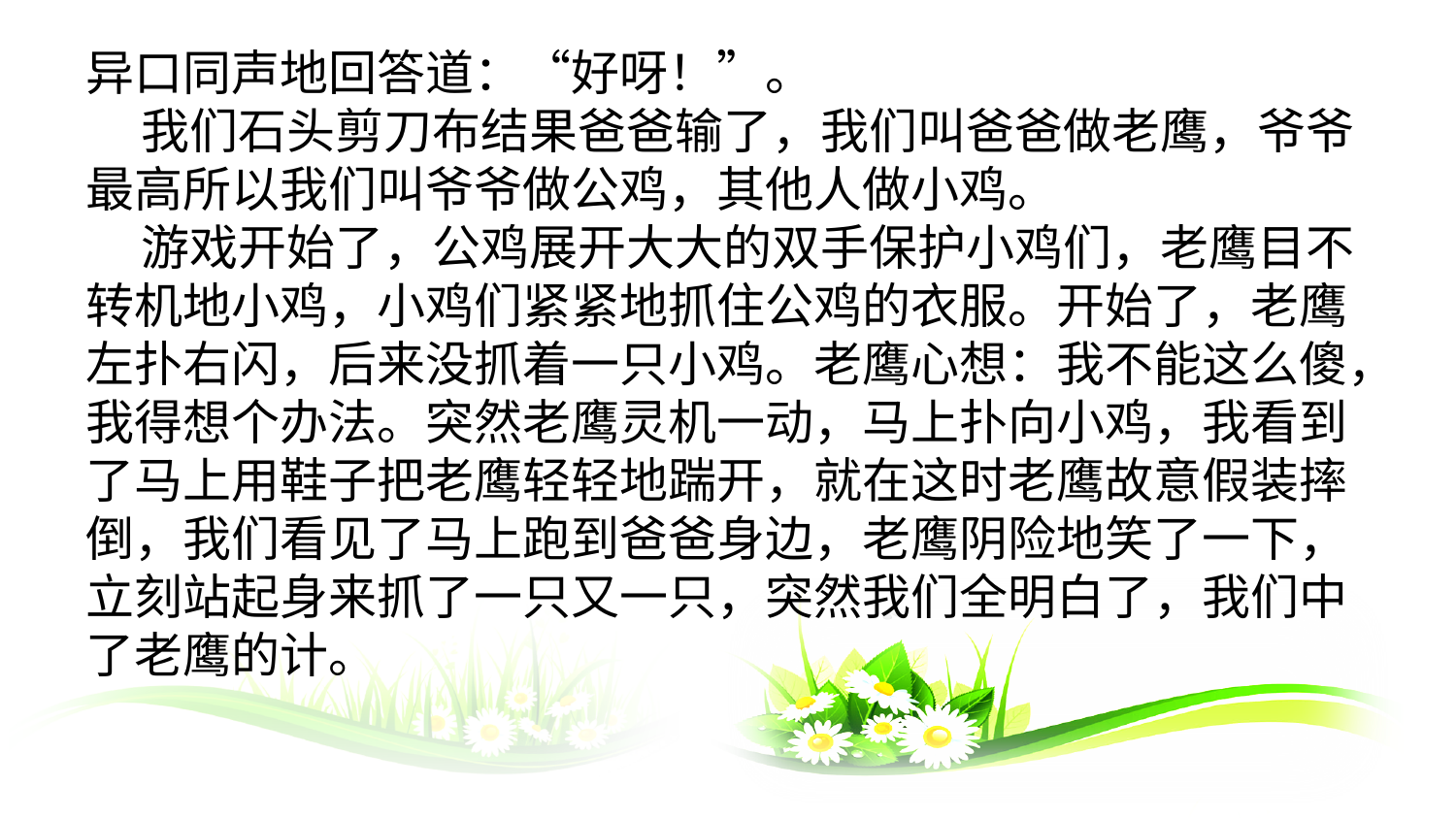

异口同声地回答道：“好呀！”。
    我们石头剪刀布结果爸爸输了，我们叫爸爸做老鹰，爷爷最高所以我们叫爷爷做公鸡，其他人做小鸡。
    游戏开始了，公鸡展开大大的双手保护小鸡们，老鹰目不转机地小鸡，小鸡们紧紧地抓住公鸡的衣服。开始了，老鹰左扑右闪，后来没抓着一只小鸡。老鹰心想：我不能这么傻，我得想个办法。突然老鹰灵机一动，马上扑向小鸡，我看到了马上用鞋子把老鹰轻轻地踹开，就在这时老鹰故意假装摔倒，我们看见了马上跑到爸爸身边，老鹰阴险地笑了一下，立刻站起身来抓了一只又一只，突然我们全明白了，我们中了老鹰的计。